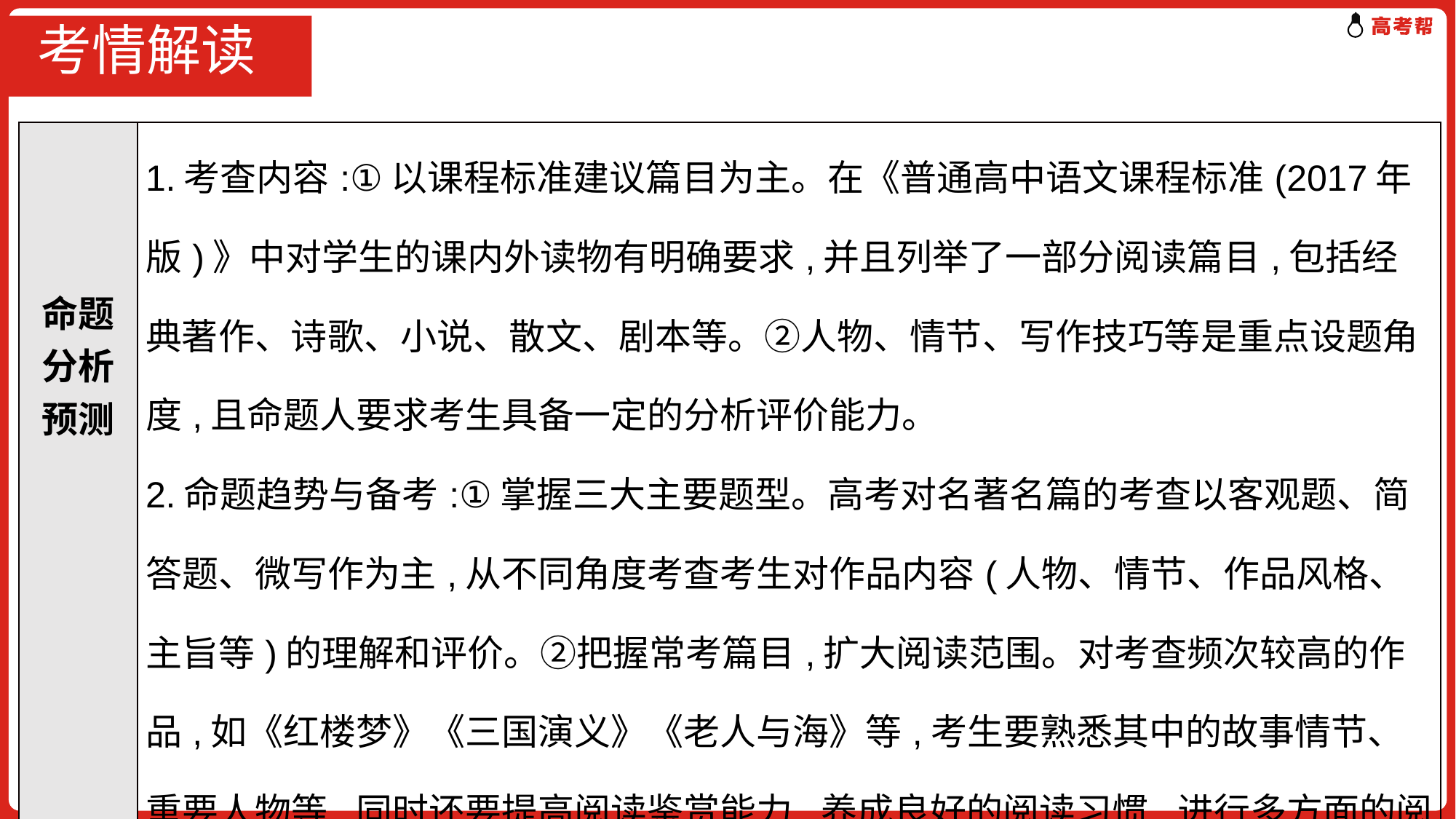

# 考情解读
| 命题分析预测 | 1.考查内容:①以课程标准建议篇目为主。在《普通高中语文课程标准(2017年版)》中对学生的课内外读物有明确要求,并且列举了一部分阅读篇目,包括经典著作、诗歌、小说、散文、剧本等。②人物、情节、写作技巧等是重点设题角度,且命题人要求考生具备一定的分析评价能力。 2.命题趋势与备考:①掌握三大主要题型。高考对名著名篇的考查以客观题、简答题、微写作为主,从不同角度考查考生对作品内容(人物、情节、作品风格、主旨等)的理解和评价。②把握常考篇目,扩大阅读范围。对考查频次较高的作品,如《红楼梦》《三国演义》《老人与海》等,考生要熟悉其中的故事情节、重要人物等,同时还要提高阅读鉴赏能力,养成良好的阅读习惯,进行多方面的阅读积累。 |
| --- | --- |